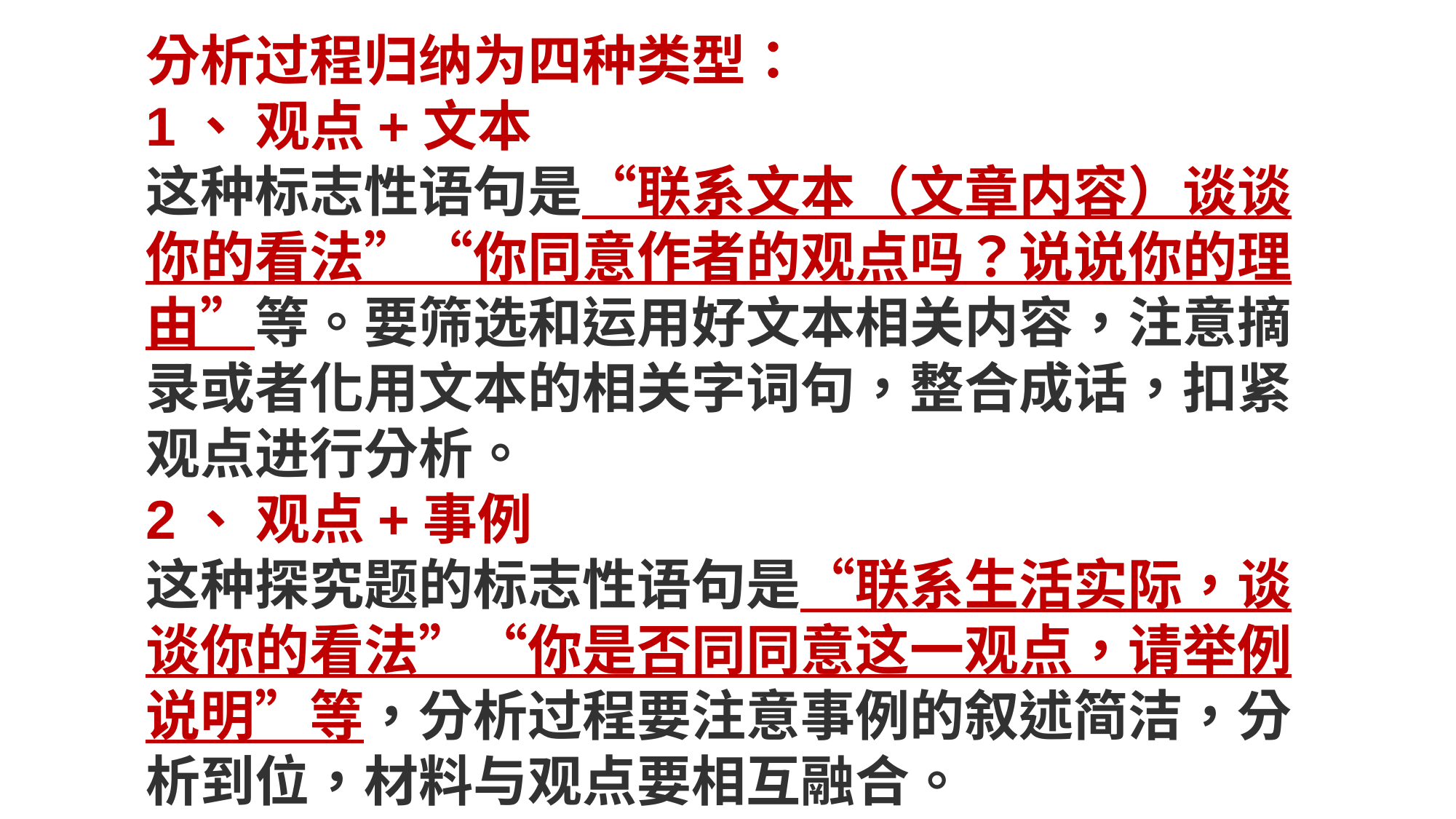

分析过程归纳为四种类型：
1、 观点+文本
这种标志性语句是“联系文本（文章内容）谈谈你的看法”“你同意作者的观点吗？说说你的理由”等。要筛选和运用好文本相关内容，注意摘录或者化用文本的相关字词句，整合成话，扣紧观点进行分析。
2、 观点+事例
这种探究题的标志性语句是“联系生活实际，谈谈你的看法”“你是否同同意这一观点，请举例说明”等，分析过程要注意事例的叙述简洁，分析到位，材料与观点要相互融合。

35